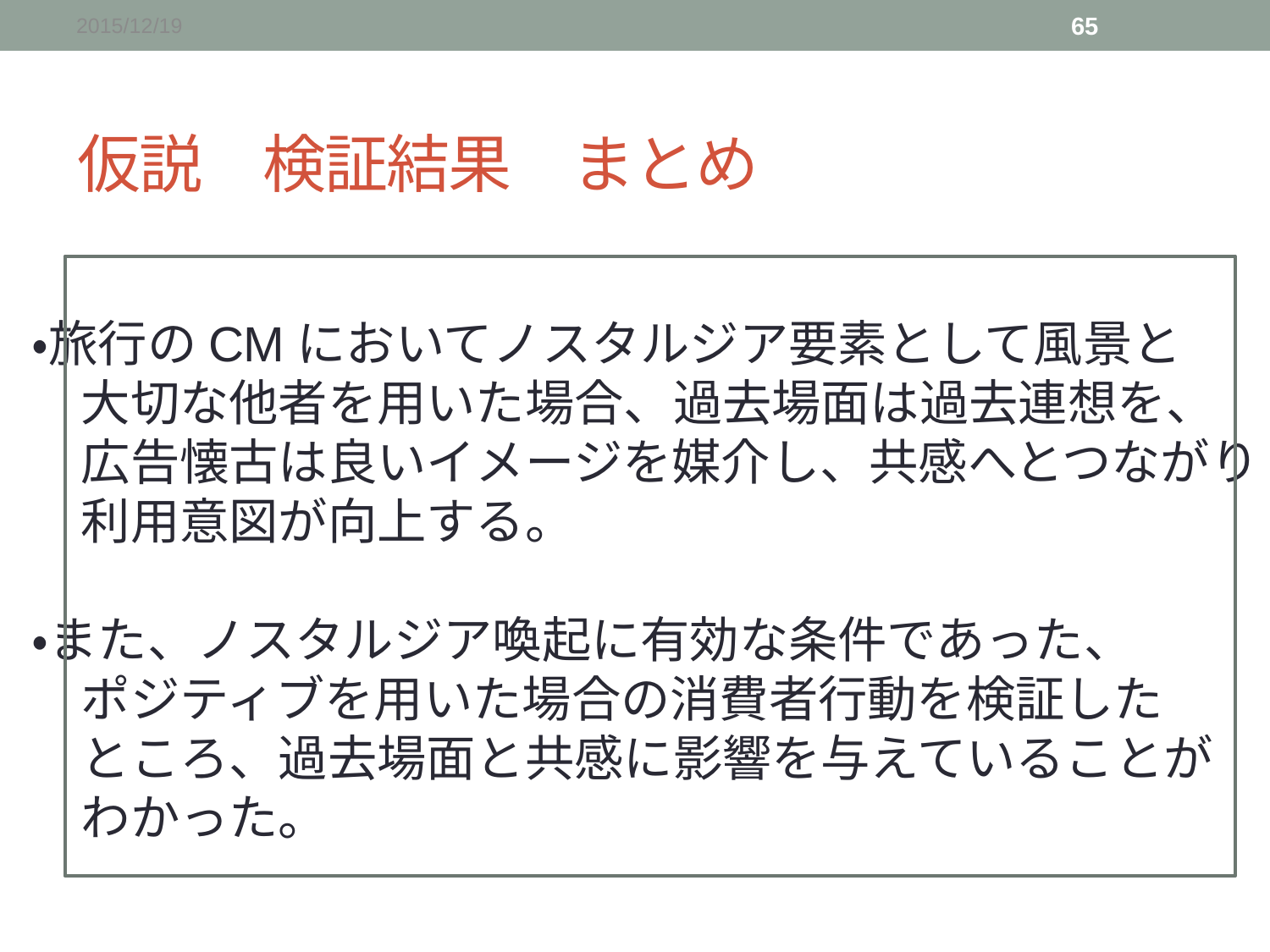

2015/12/19
65
# 仮説　検証結果　まとめ

・旅行のCMにおいてノスタルジア要素として風景と
　大切な他者を用いた場合、過去場面は過去連想を、
　広告懐古は良いイメージを媒介し、共感へとつながり
　利用意図が向上する。

・また、ノスタルジア喚起に有効な条件であった、
　ポジティブを用いた場合の消費者行動を検証した
　ところ、過去場面と共感に影響を与えていることが
　わかった。